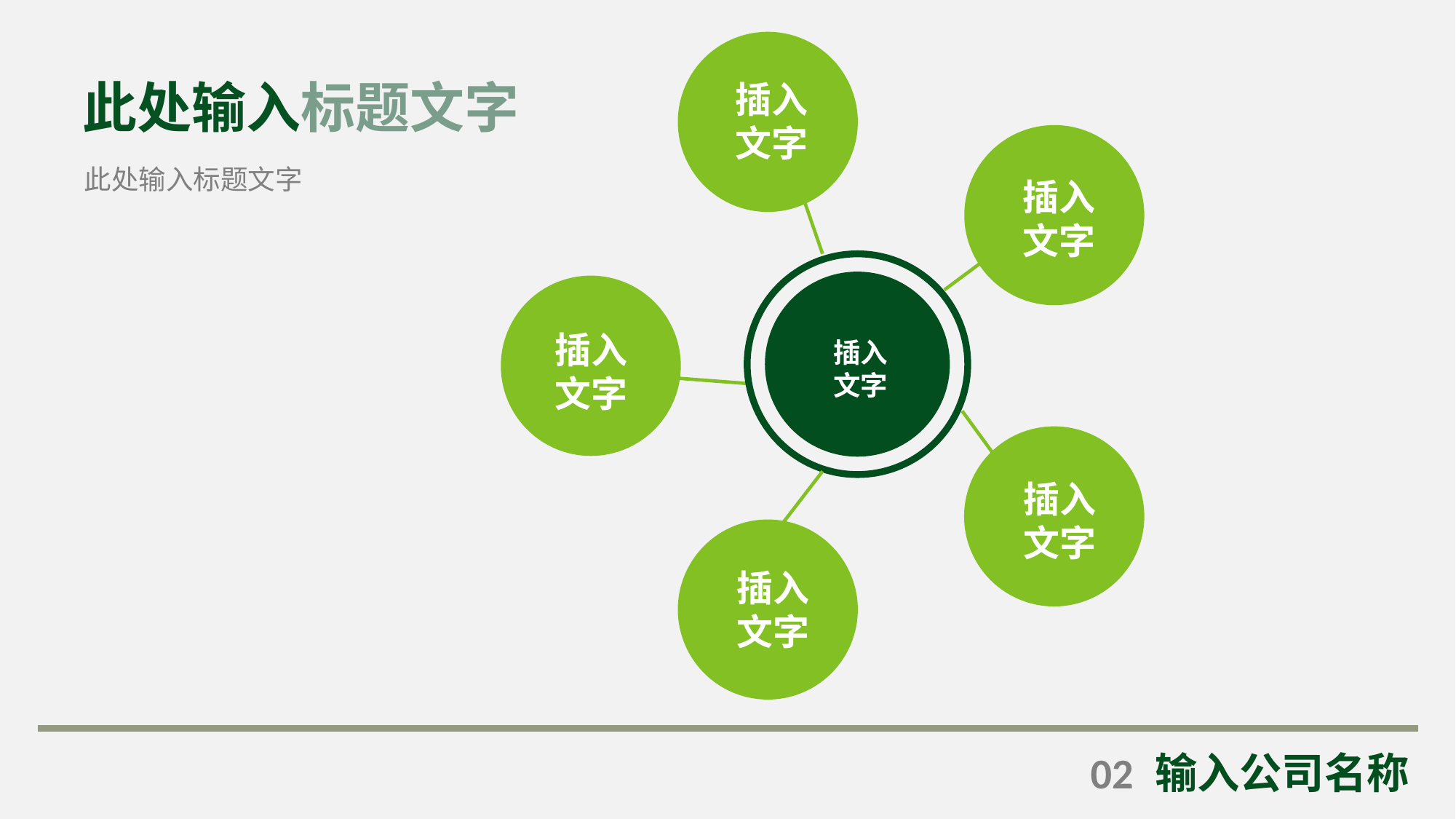

插入
文字
此处输入标题文字
插入
文字

插入
文字
此处输入标题文字

插入
文字

插入
文字

插入
文字

插入
文字
02
输入公司名称